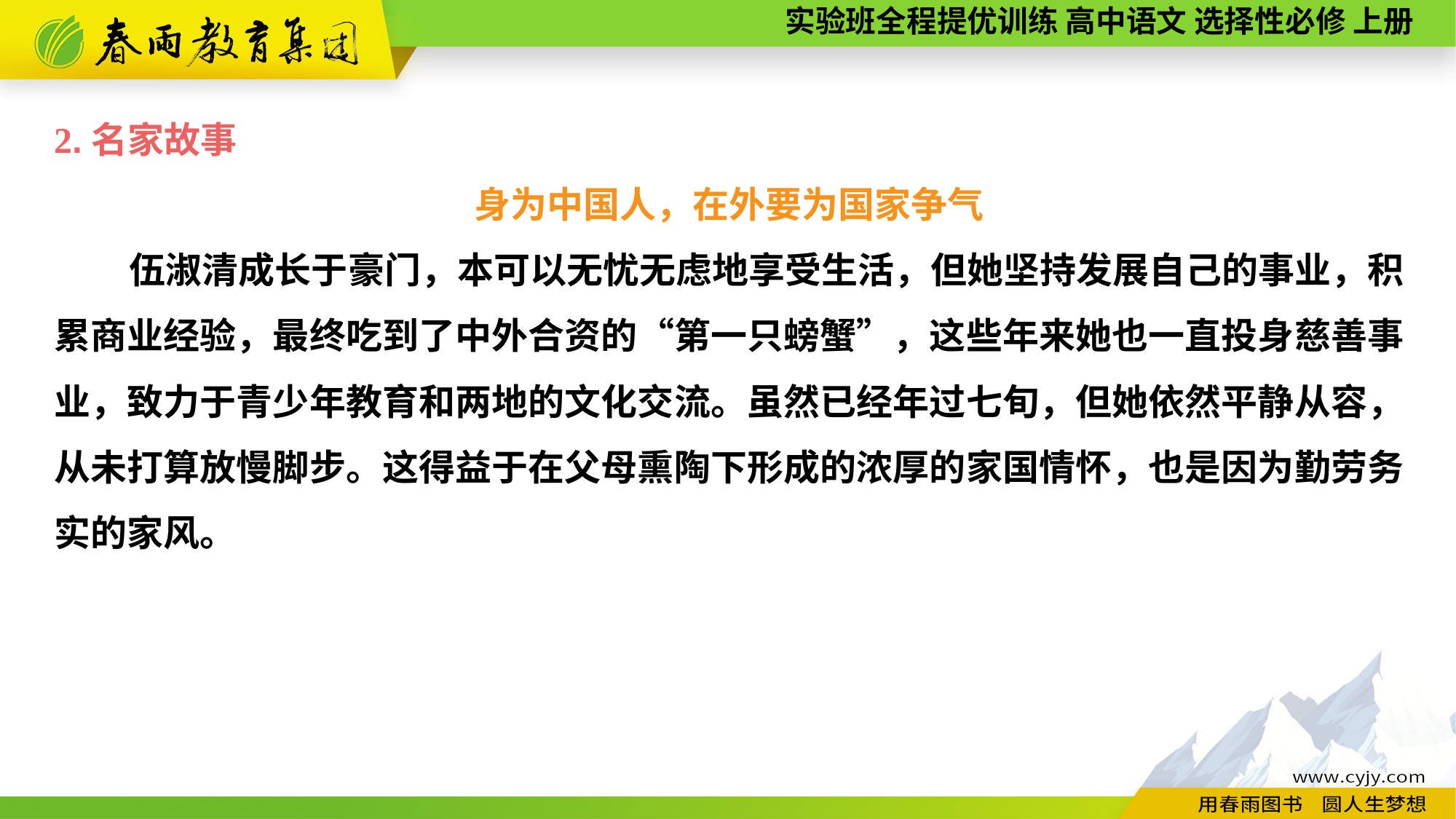

2.名家故事
身为中国人，在外要为国家争气
伍淑清成长于豪门，本可以无忧无虑地享受生活，但她坚持发展自己的事业，积累商业经验，最终吃到了中外合资的“第一只螃蟹”，这些年来她也一直投身慈善事业，致力于青少年教育和两地的文化交流。虽然已经年过七旬，但她依然平静从容，从未打算放慢脚步。这得益于在父母熏陶下形成的浓厚的家国情怀，也是因为勤劳务实的家风。